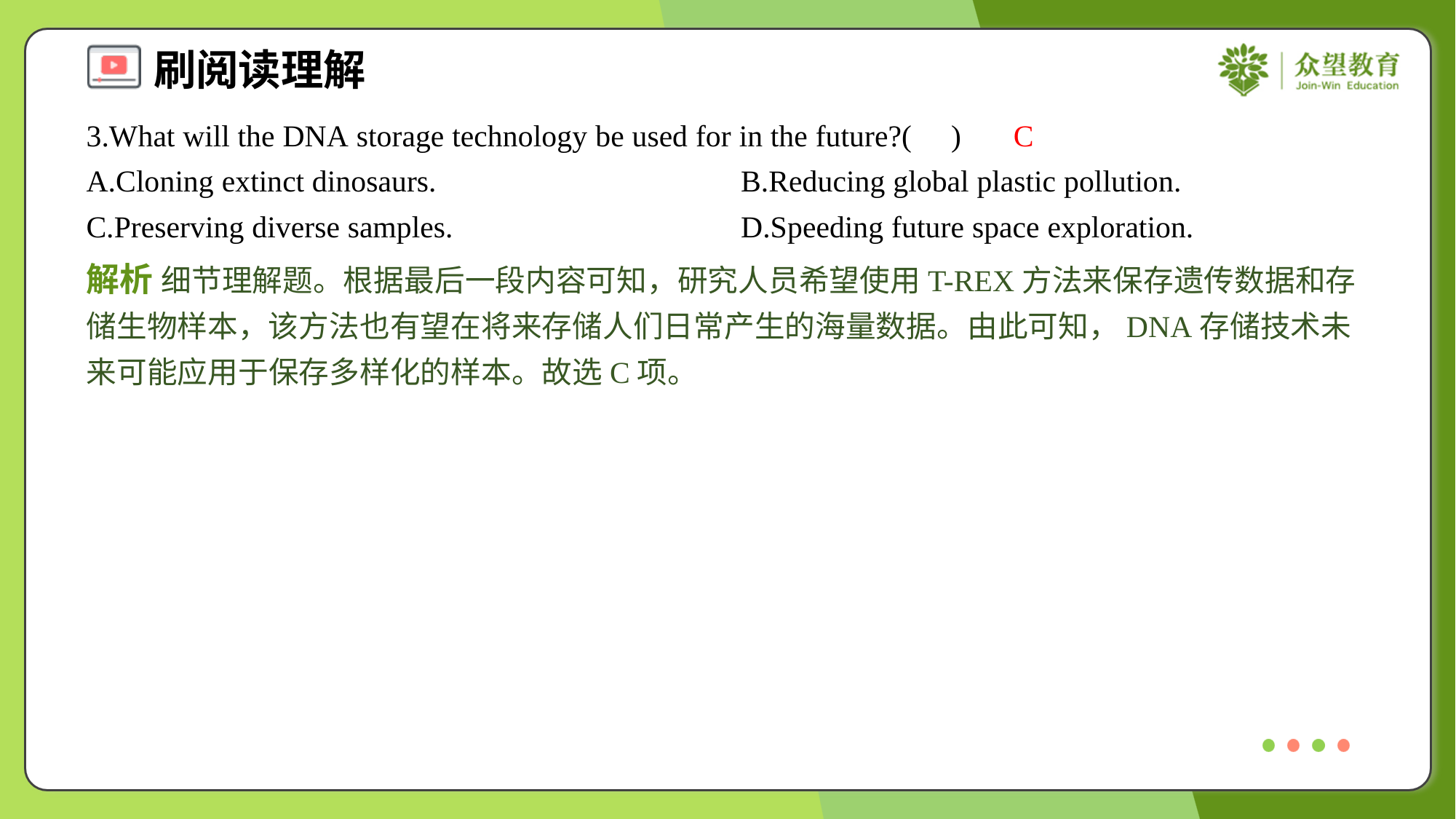

3.What will the DNA storage technology be used for in the future?(     )
C
A.Cloning extinct dinosaurs.	B.Reducing global plastic pollution.
C.Preserving diverse samples.	D.Speeding future space exploration.
解析 细节理解题。根据最后一段内容可知，研究人员希望使用T-REX方法来保存遗传数据和存储生物样本，该方法也有望在将来存储人们日常产生的海量数据。由此可知，DNA存储技术未来可能应用于保存多样化的样本。故选C项。